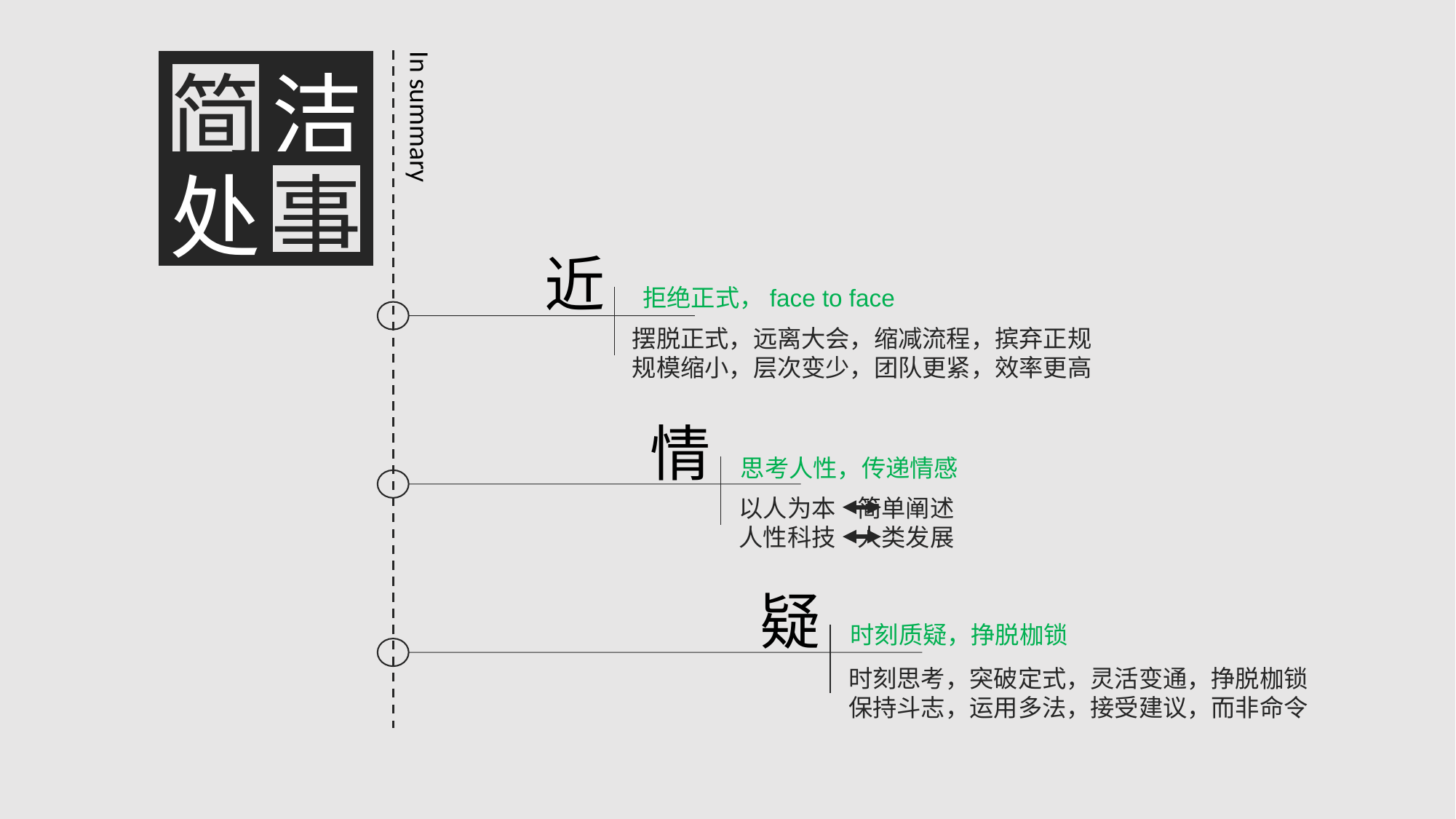

洁
简

事
处

In summary
近
拒绝正式，face to face

摆脱正式，远离大会，缩减流程，摈弃正规
规模缩小，层次变少，团队更紧，效率更高
情
思考人性，传递情感

以人为本    简单阐述
人性科技    人类发展
疑
时刻质疑，挣脱枷锁

时刻思考，突破定式，灵活变通，挣脱枷锁
保持斗志，运用多法，接受建议，而非命令